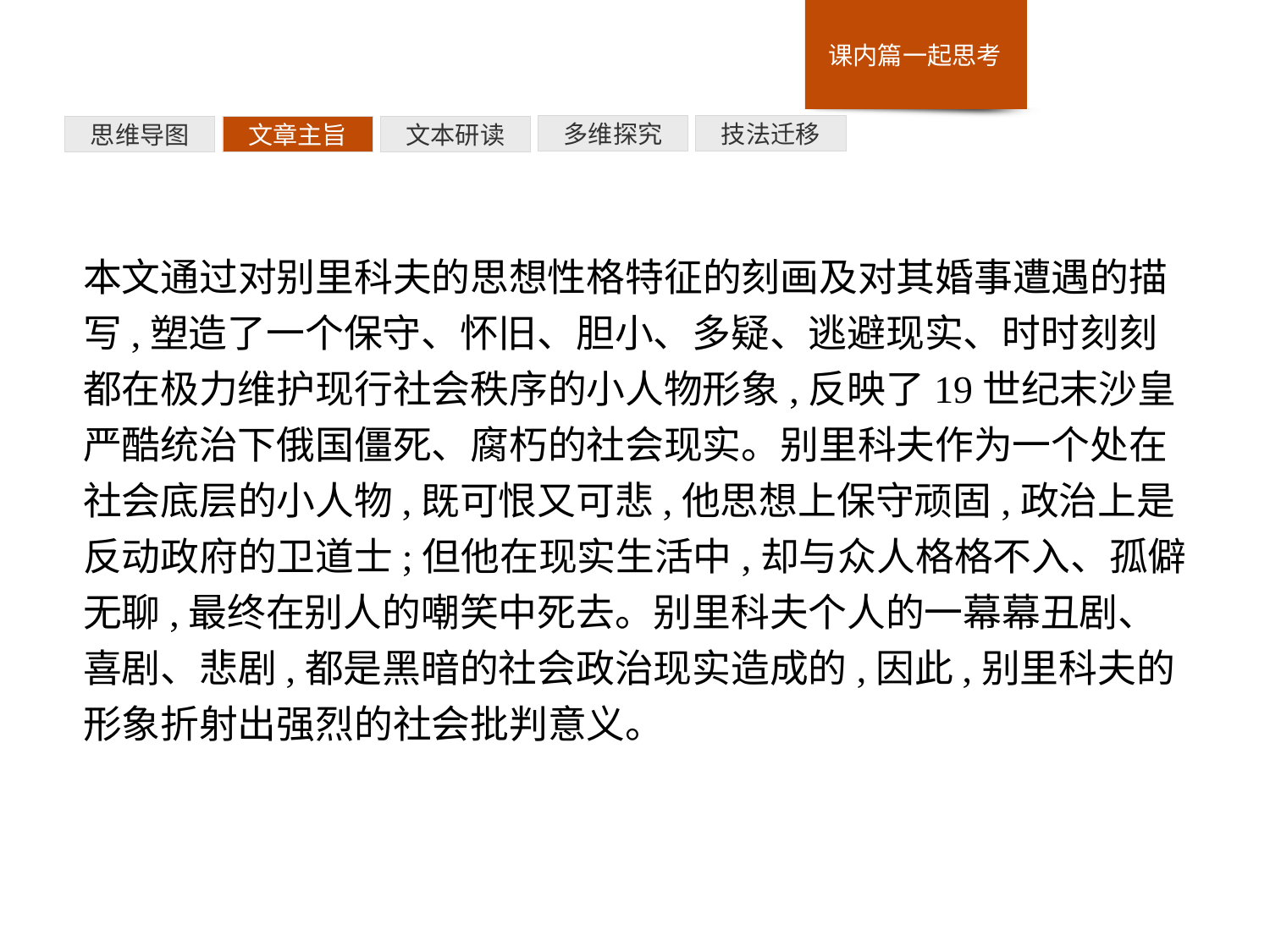

技法迁移
多维探究
文本研读
文章主旨
思维导图
本文通过对别里科夫的思想性格特征的刻画及对其婚事遭遇的描写,塑造了一个保守、怀旧、胆小、多疑、逃避现实、时时刻刻都在极力维护现行社会秩序的小人物形象,反映了19世纪末沙皇严酷统治下俄国僵死、腐朽的社会现实。别里科夫作为一个处在社会底层的小人物,既可恨又可悲,他思想上保守顽固,政治上是反动政府的卫道士;但他在现实生活中,却与众人格格不入、孤僻无聊,最终在别人的嘲笑中死去。别里科夫个人的一幕幕丑剧、喜剧、悲剧,都是黑暗的社会政治现实造成的,因此,别里科夫的形象折射出强烈的社会批判意义。